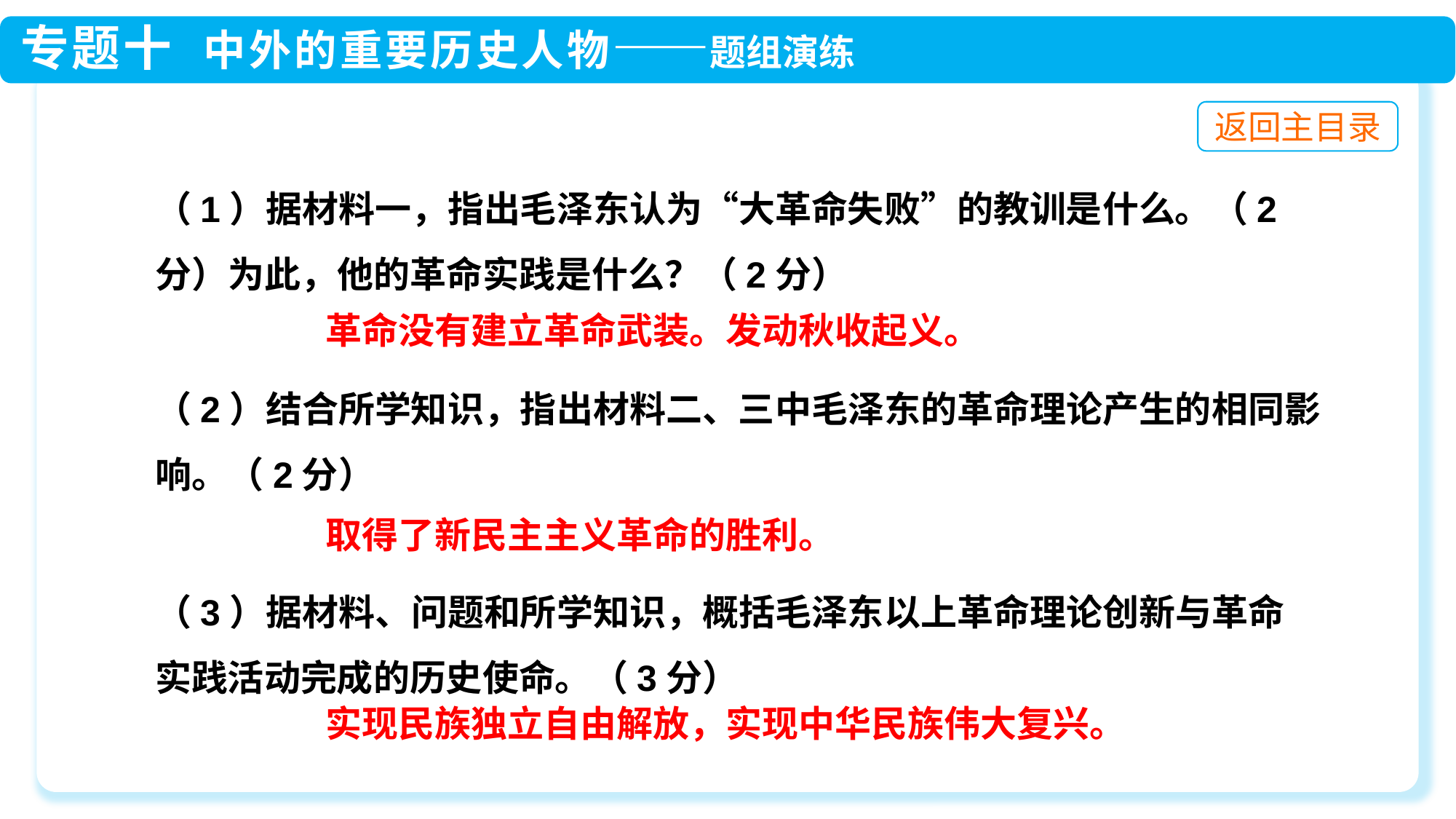

（1）据材料一，指出毛泽东认为“大革命失败”的教训是什么。（2分）为此，他的革命实践是什么？（2分）
革命没有建立革命武装。发动秋收起义。
（2）结合所学知识，指出材料二、三中毛泽东的革命理论产生的相同影响。（2分）
取得了新民主主义革命的胜利。
（3）据材料、问题和所学知识，概括毛泽东以上革命理论创新与革命实践活动完成的历史使命。（3分）
实现民族独立自由解放，实现中华民族伟大复兴。